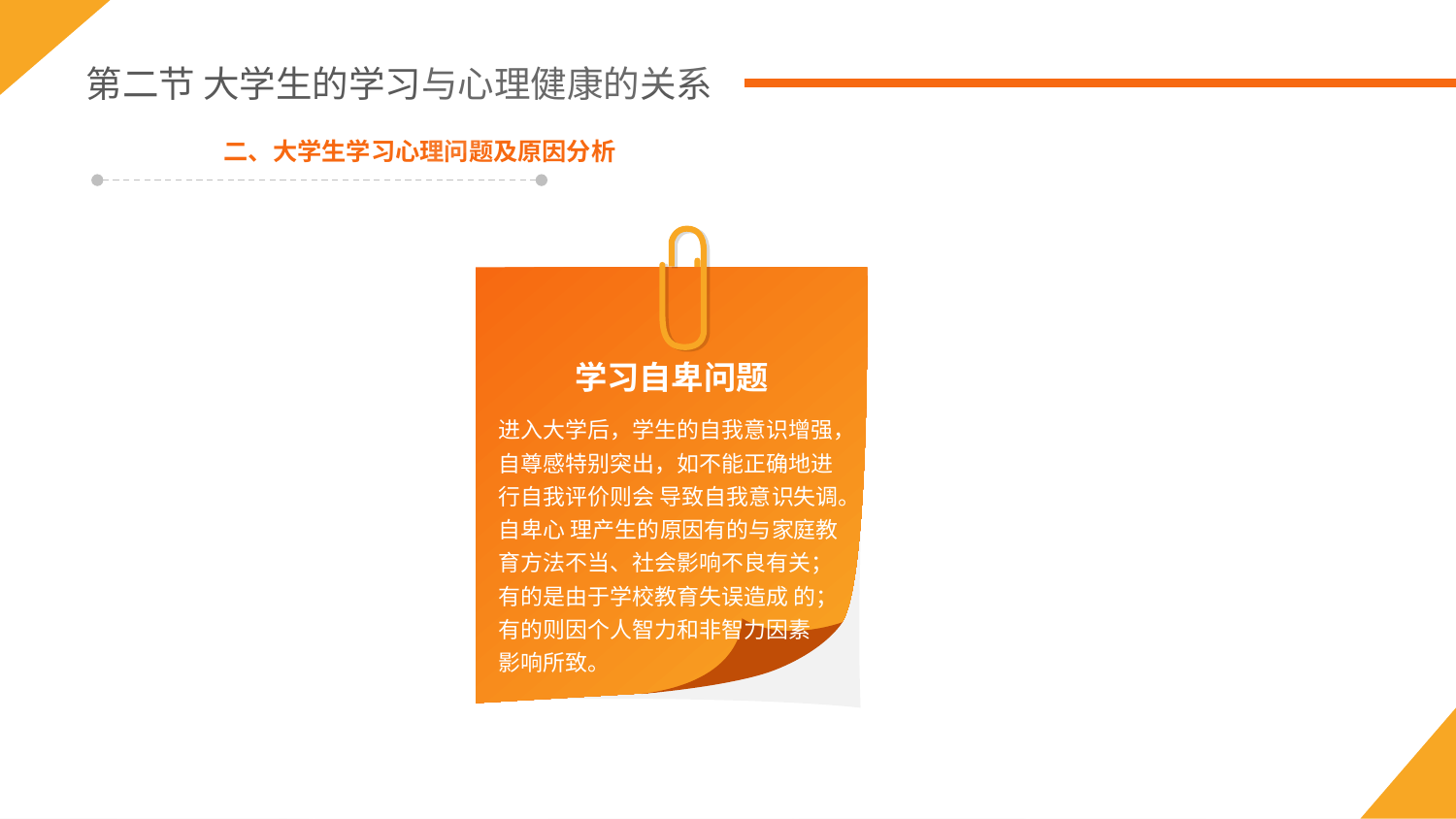

学习自卑问题
进入大学后，学生的自我意识增强，自尊感特别突出，如不能正确地进行自我评价则会 导致自我意识失调。自卑心 理产生的原因有的与家庭教育方法不当、社会影响不良有关；有的是由于学校教育失误造成 的；有的则因个人智力和非智力因素
影响所致。

第二节 大学生的学习与心理健康的关系
二、大学生学习心理问题及原因分析